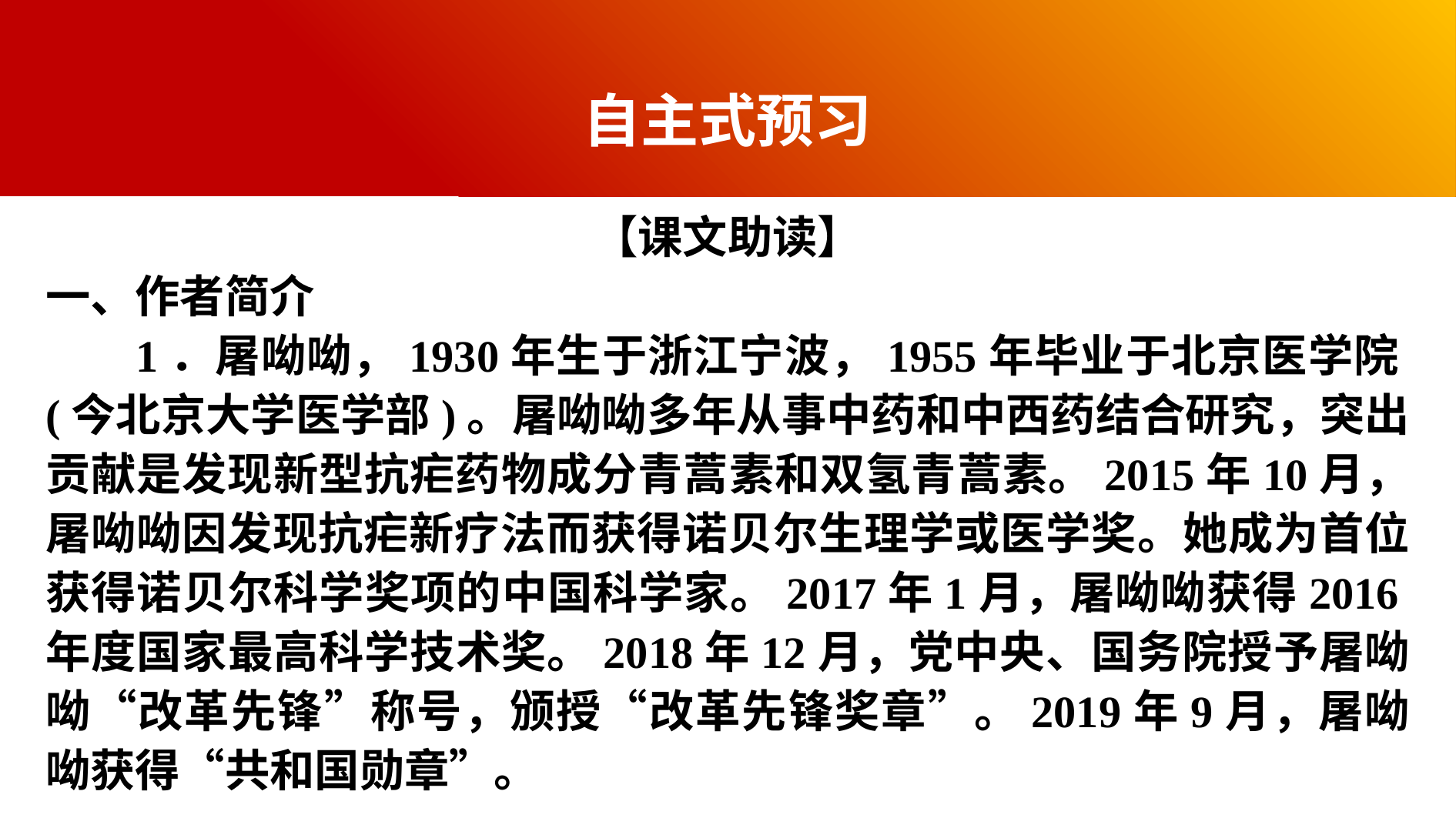

自主式预习
【课文助读】
一、作者简介
1．屠呦呦，1930年生于浙江宁波，1955年毕业于北京医学院(今北京大学医学部)。屠呦呦多年从事中药和中西药结合研究，突出贡献是发现新型抗疟药物成分青蒿素和双氢青蒿素。2015年10月，屠呦呦因发现抗疟新疗法而获得诺贝尔生理学或医学奖。她成为首位获得诺贝尔科学奖项的中国科学家。2017年1月，屠呦呦获得2016年度国家最高科学技术奖。2018年12月，党中央、国务院授予屠呦呦“改革先锋”称号，颁授“改革先锋奖章”。2019年9月，屠呦呦获得“共和国勋章”。